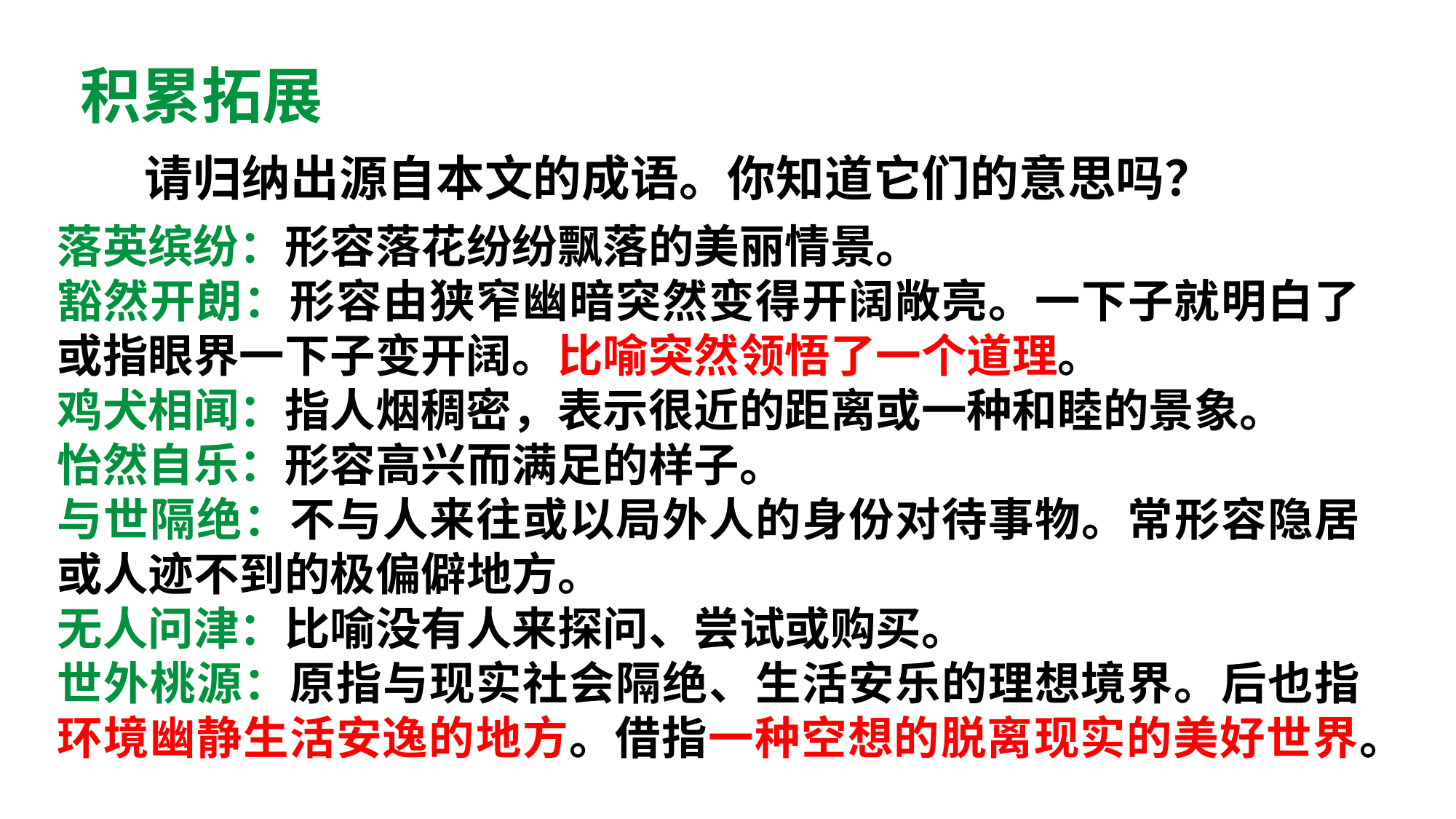

积累拓展
请归纳出源自本文的成语。你知道它们的意思吗？
落英缤纷：形容落花纷纷飘落的美丽情景。
豁然开朗：形容由狭窄幽暗突然变得开阔敞亮。一下子就明白了或指眼界一下子变开阔。比喻突然领悟了一个道理。
鸡犬相闻：指人烟稠密，表示很近的距离或一种和睦的景象。
怡然自乐：形容高兴而满足的样子。
与世隔绝：不与人来往或以局外人的身份对待事物。常形容隐居或人迹不到的极偏僻地方。
无人问津：比喻没有人来探问、尝试或购买。
世外桃源：原指与现实社会隔绝、生活安乐的理想境界。后也指环境幽静生活安逸的地方。借指一种空想的脱离现实的美好世界。